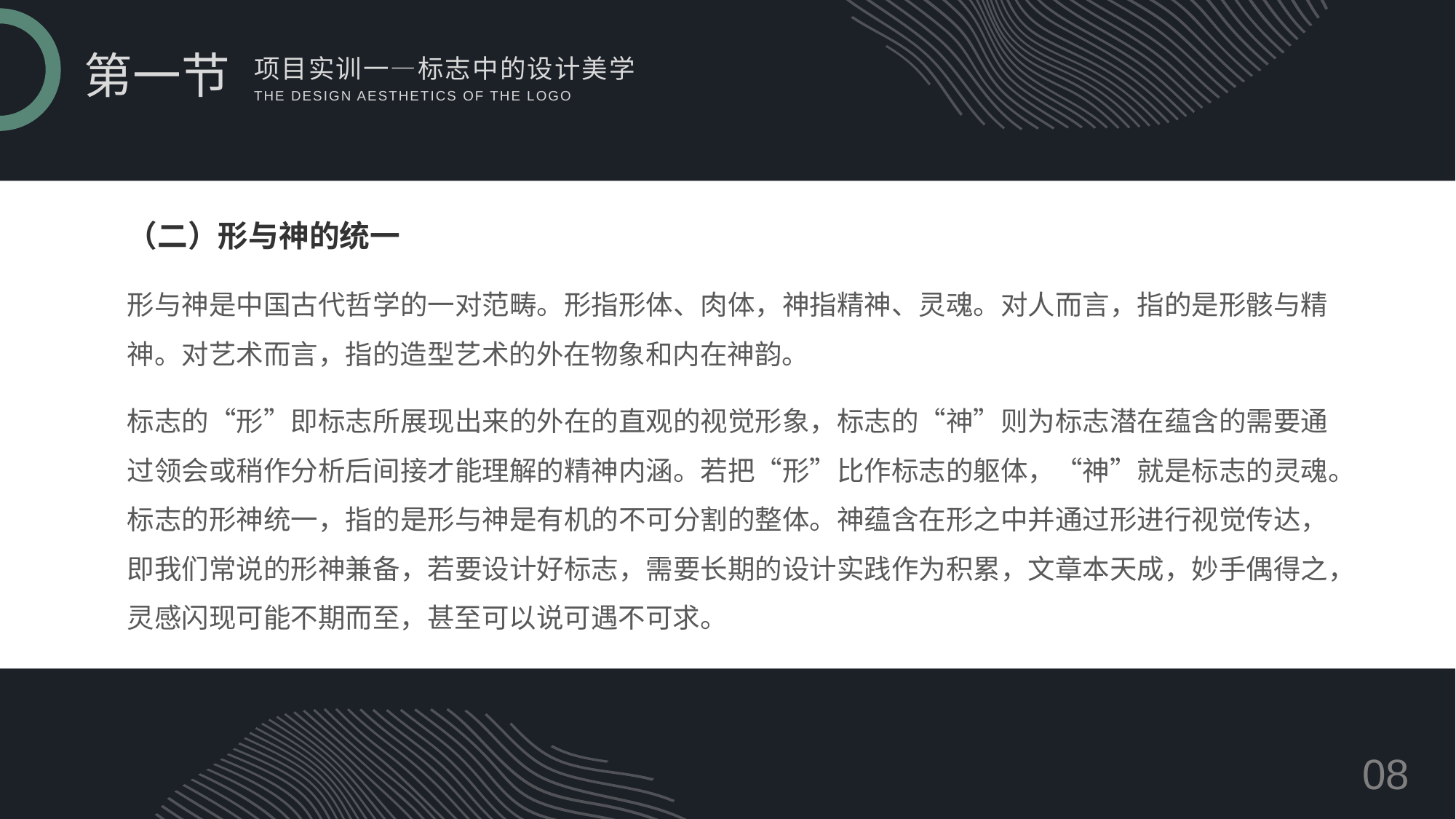

第一节
项目实训一—标志中的设计美学
THE DESIGN AESTHETICS OF THE LOGO

（二）形与神的统一
形与神是中国古代哲学的一对范畴。形指形体、肉体，神指精神、灵魂。对人而言，指的是形骸与精神。对艺术而言，指的造型艺术的外在物象和内在神韵。
标志的“形”即标志所展现出来的外在的直观的视觉形象，标志的“神”则为标志潜在蕴含的需要通过领会或稍作分析后间接才能理解的精神内涵。若把“形”比作标志的躯体，“神”就是标志的灵魂。标志的形神统一，指的是形与神是有机的不可分割的整体。神蕴含在形之中并通过形进行视觉传达，即我们常说的形神兼备，若要设计好标志，需要长期的设计实践作为积累，文章本天成，妙手偶得之，灵感闪现可能不期而至，甚至可以说可遇不可求。

08